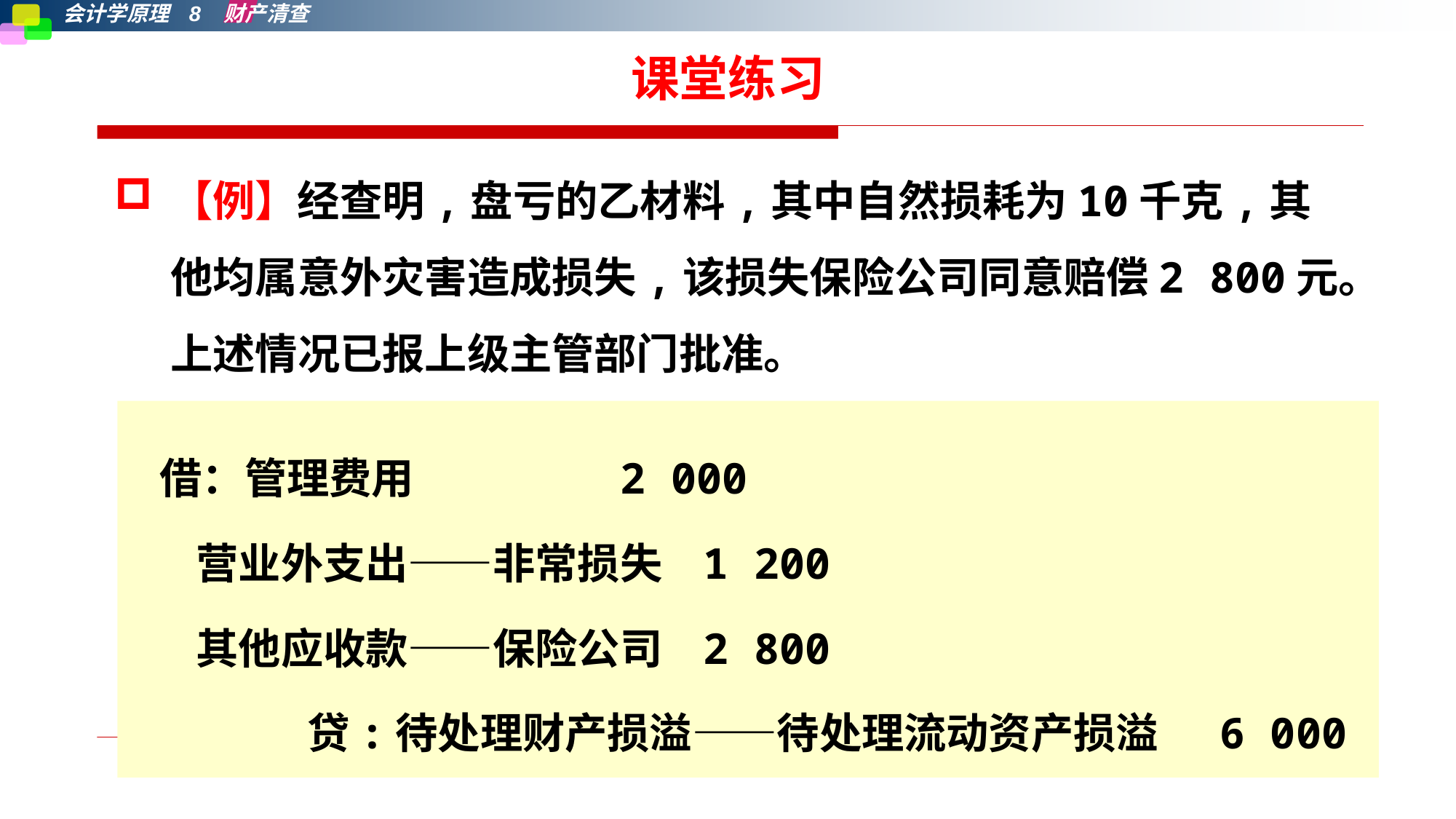

# 课堂练习
【例】经查明,盘亏的乙材料,其中自然损耗为10千克,其他均属意外灾害造成损失,该损失保险公司同意赔偿2 800元。上述情况已报上级主管部门批准。
  借：管理费用	                2 000
      营业外支出——非常损失	  1 200
      其他应收款——保险公司	  2 800
　　　　 贷:待处理财产损溢——待处理流动资产损溢	6 000